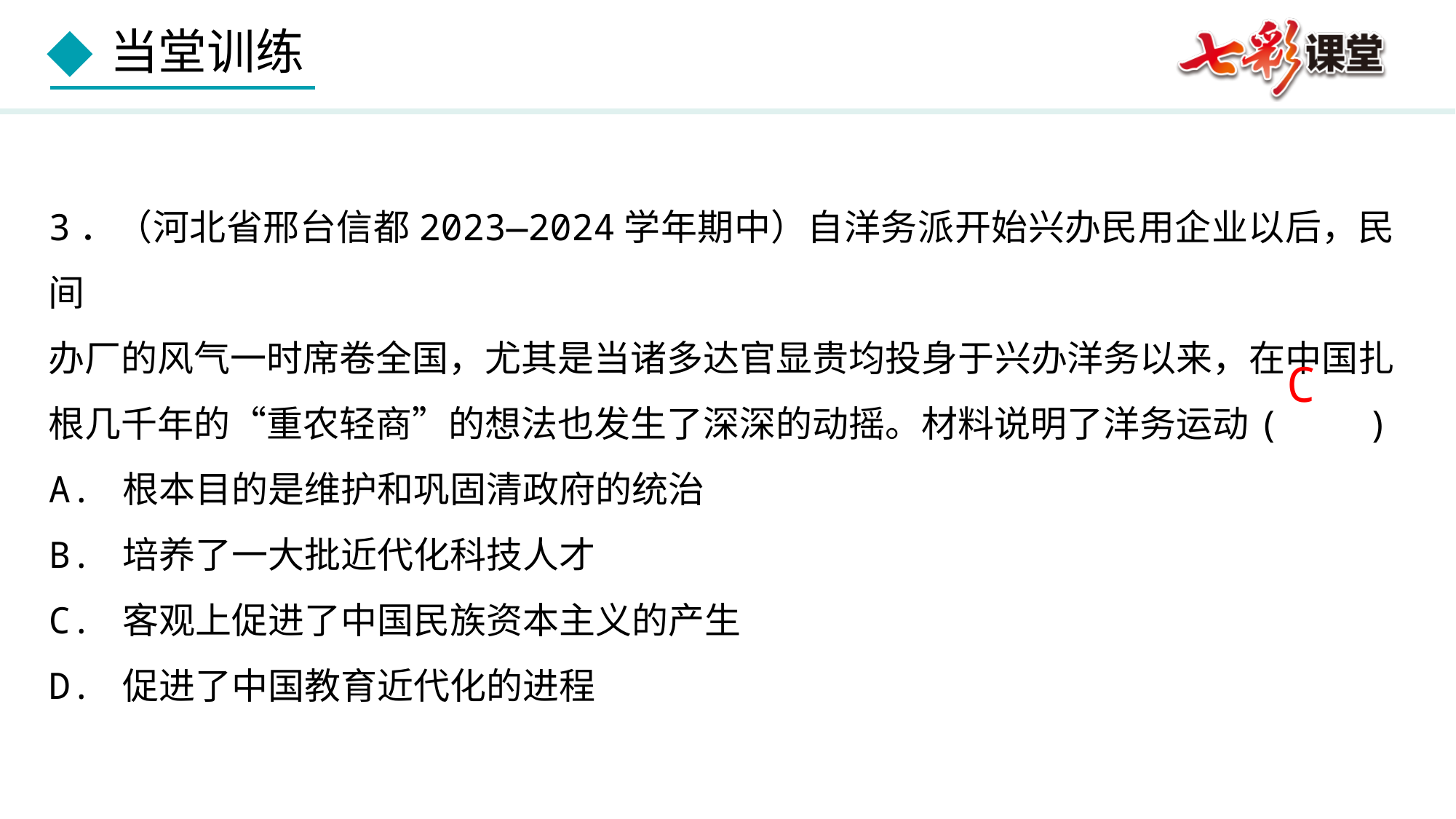

3．（河北省邢台信都2023—2024学年期中）自洋务派开始兴办民用企业以后，民间
办厂的风气一时席卷全国，尤其是当诸多达官显贵均投身于兴办洋务以来，在中国扎
根几千年的“重农轻商”的想法也发生了深深的动摇。材料说明了洋务运动(    )
A. 根本目的是维护和巩固清政府的统治
B. 培养了一大批近代化科技人才
C. 客观上促进了中国民族资本主义的产生
D. 促进了中国教育近代化的进程
C